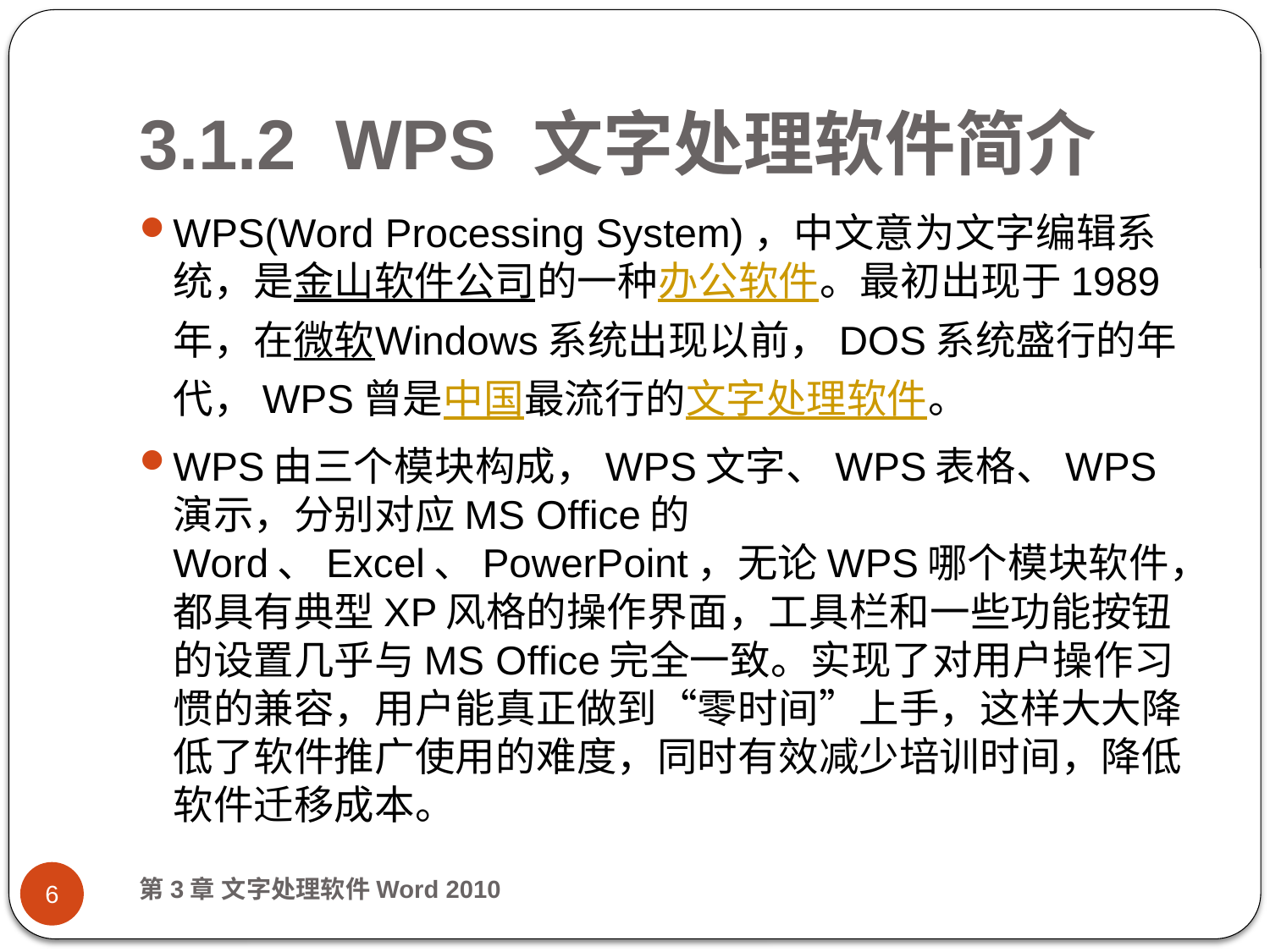

# 3.1.2  WPS 文字处理软件简介
WPS(Word Processing System)，中文意为文字编辑系统，是金山软件公司的一种办公软件。最初出现于1989年，在微软Windows系统出现以前，DOS系统盛行的年代，WPS曾是中国最流行的文字处理软件。
WPS由三个模块构成，WPS文字、WPS表格、WPS演示，分别对应MS Office的Word、Excel、PowerPoint，无论WPS哪个模块软件，都具有典型XP风格的操作界面，工具栏和一些功能按钮的设置几乎与MS Office完全一致。实现了对用户操作习惯的兼容，用户能真正做到“零时间”上手，这样大大降低了软件推广使用的难度，同时有效减少培训时间，降低软件迁移成本。

第3章 文字处理软件Word 2010
6